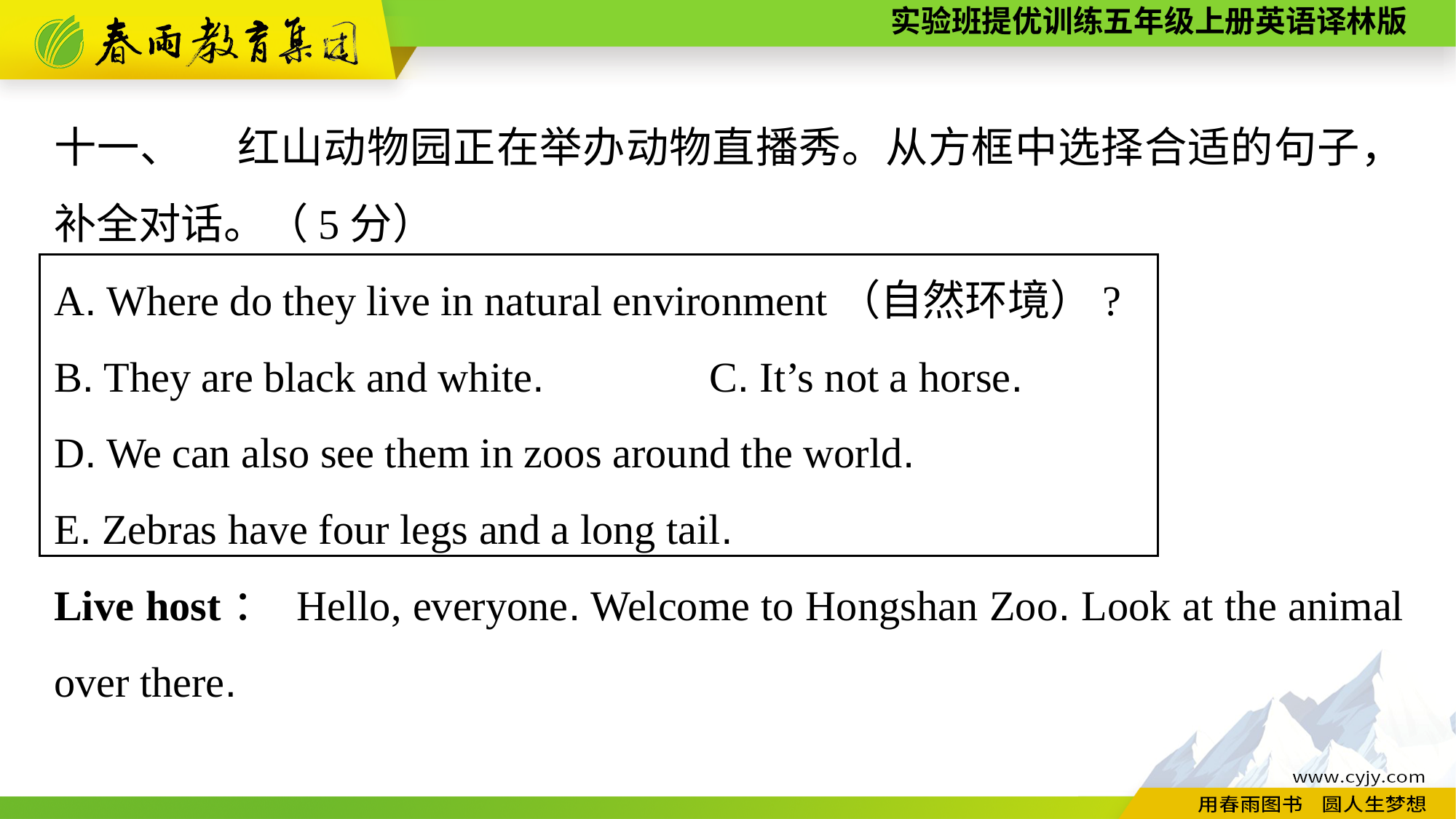

十一、 　红山动物园正在举办动物直播秀。从方框中选择合适的句子，补全对话。（5分）
A. Where do they live in natural environment（自然环境）?
B. They are black and white.		C. It’s not a horse.
D. We can also see them in zoos around the world.
E. Zebras have four legs and a long tail.
Live host： Hello, everyone. Welcome to Hongshan Zoo. Look at the animal over there.